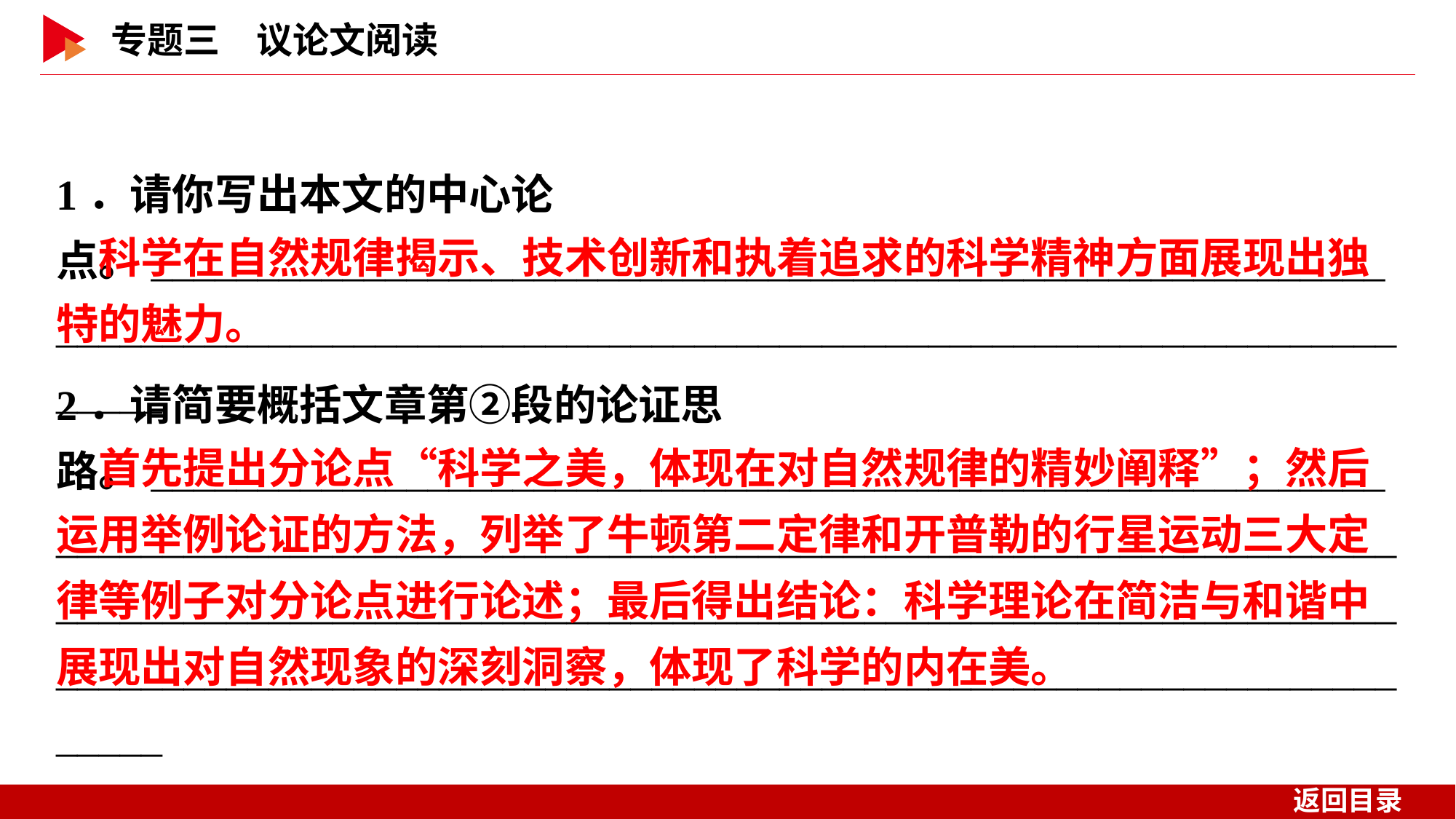

1．请你写出本文的中心论点。______________________________________________________________________________________________________________________________
　科学在自然规律揭示、技术创新和执着追求的科学精神方面展现出独特的魅力。
2．请简要概括文章第②段的论证思路。____________________________________________________________________________________________________________________________________________________________________________________________________________________________________________________________
　首先提出分论点“科学之美，体现在对自然规律的精妙阐释”；然后运用举例论证的方法，列举了牛顿第二定律和开普勒的行星运动三大定律等例子对分论点进行论述；最后得出结论：科学理论在简洁与和谐中展现出对自然现象的深刻洞察，体现了科学的内在美。